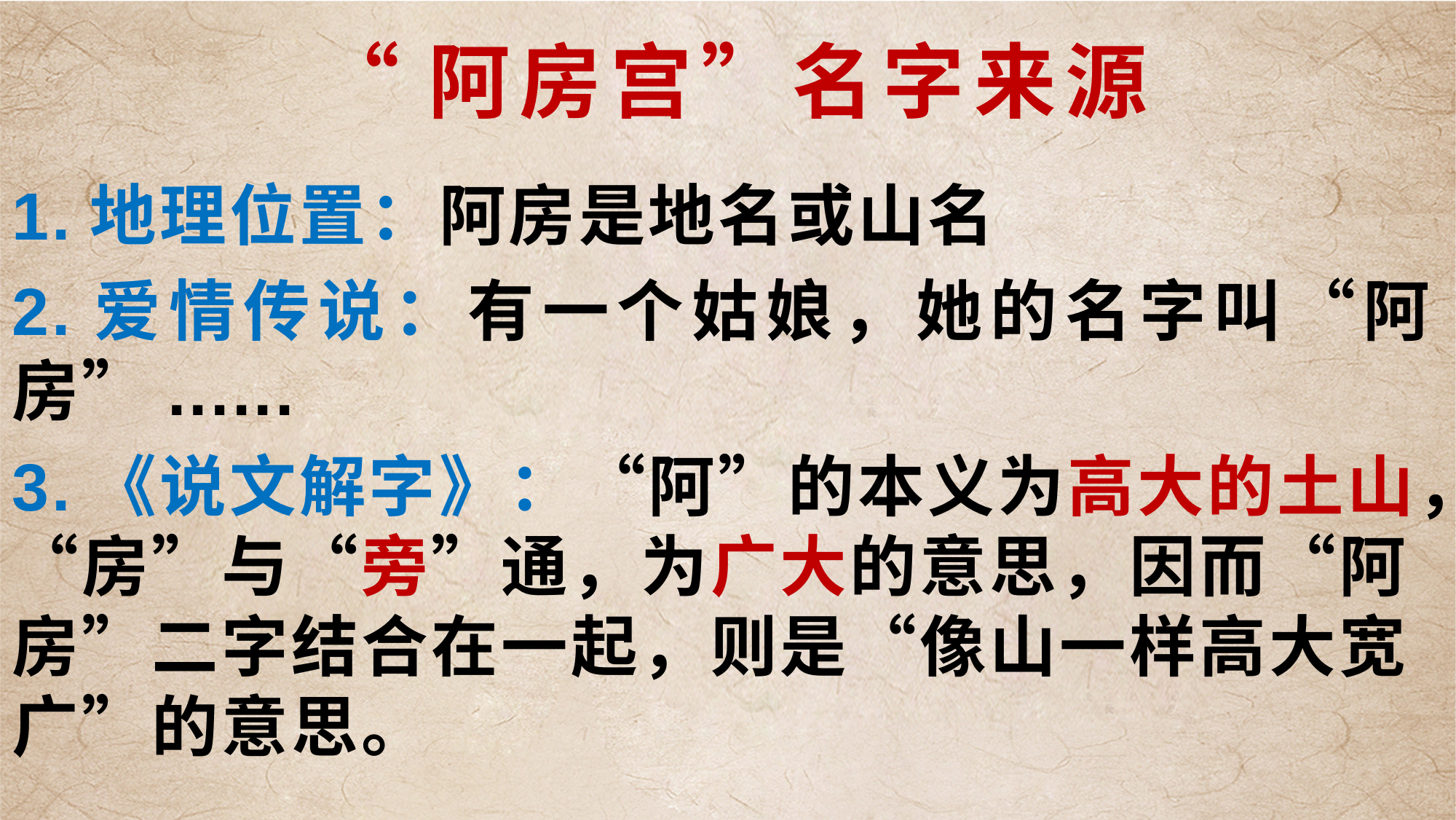

# “阿房宫”名字来源
1.地理位置：阿房是地名或山名
2.爱情传说：有一个姑娘，她的名字叫“阿房”......
3.《说文解字》：“阿”的本义为高大的土山，“房”与“旁”通，为广大的意思，因而“阿房”二字结合在一起，则是“像山一样高大宽广”的意思。